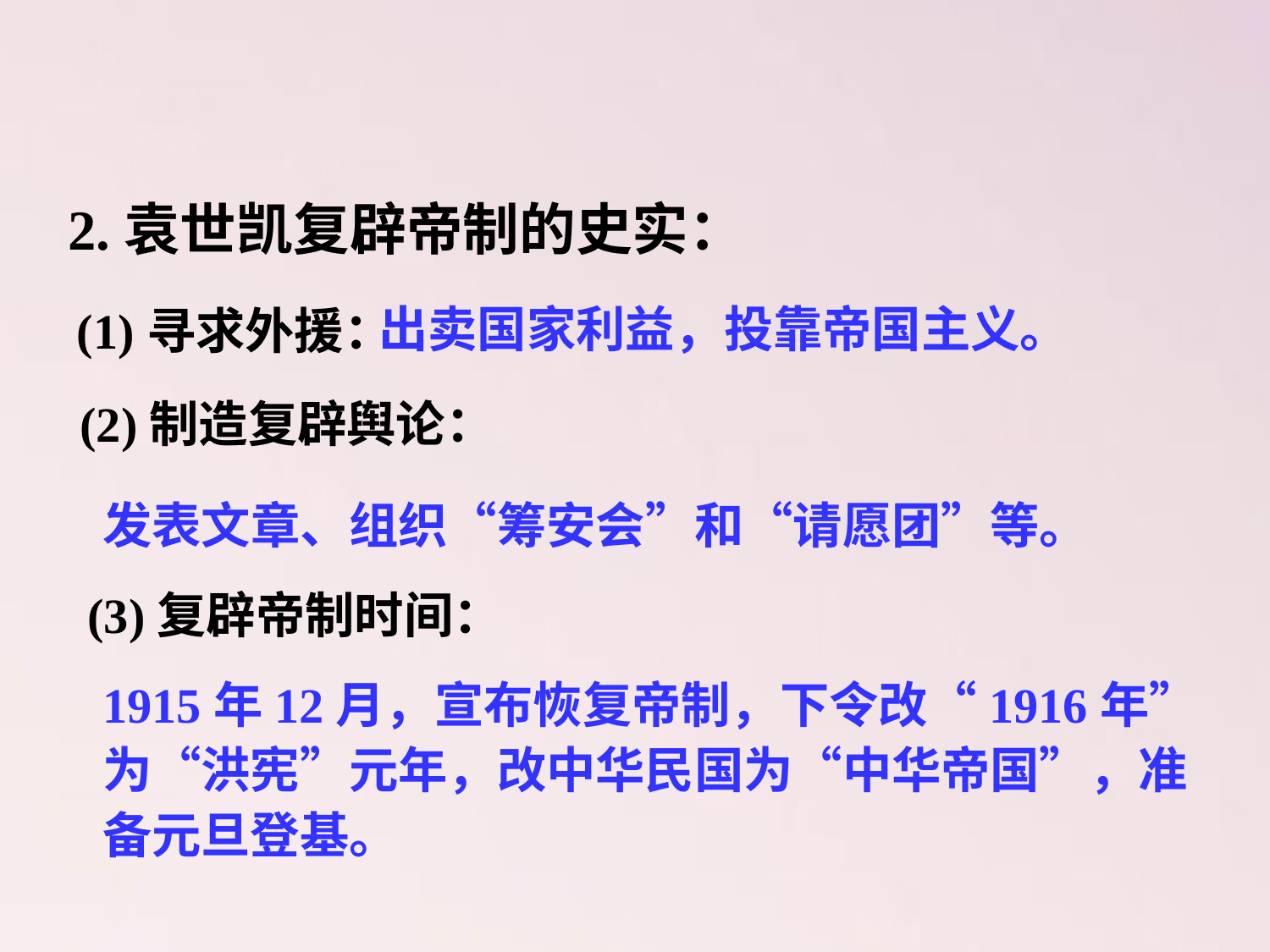

2.袁世凯复辟帝制的史实：
(1)寻求外援：
出卖国家利益，投靠帝国主义。
(2)制造复辟舆论：
发表文章、组织“筹安会”和“请愿团”等。
(3)复辟帝制时间：
1915年12月，宣布恢复帝制，下令改“1916年”为“洪宪”元年，改中华民国为“中华帝国”，准备元旦登基。